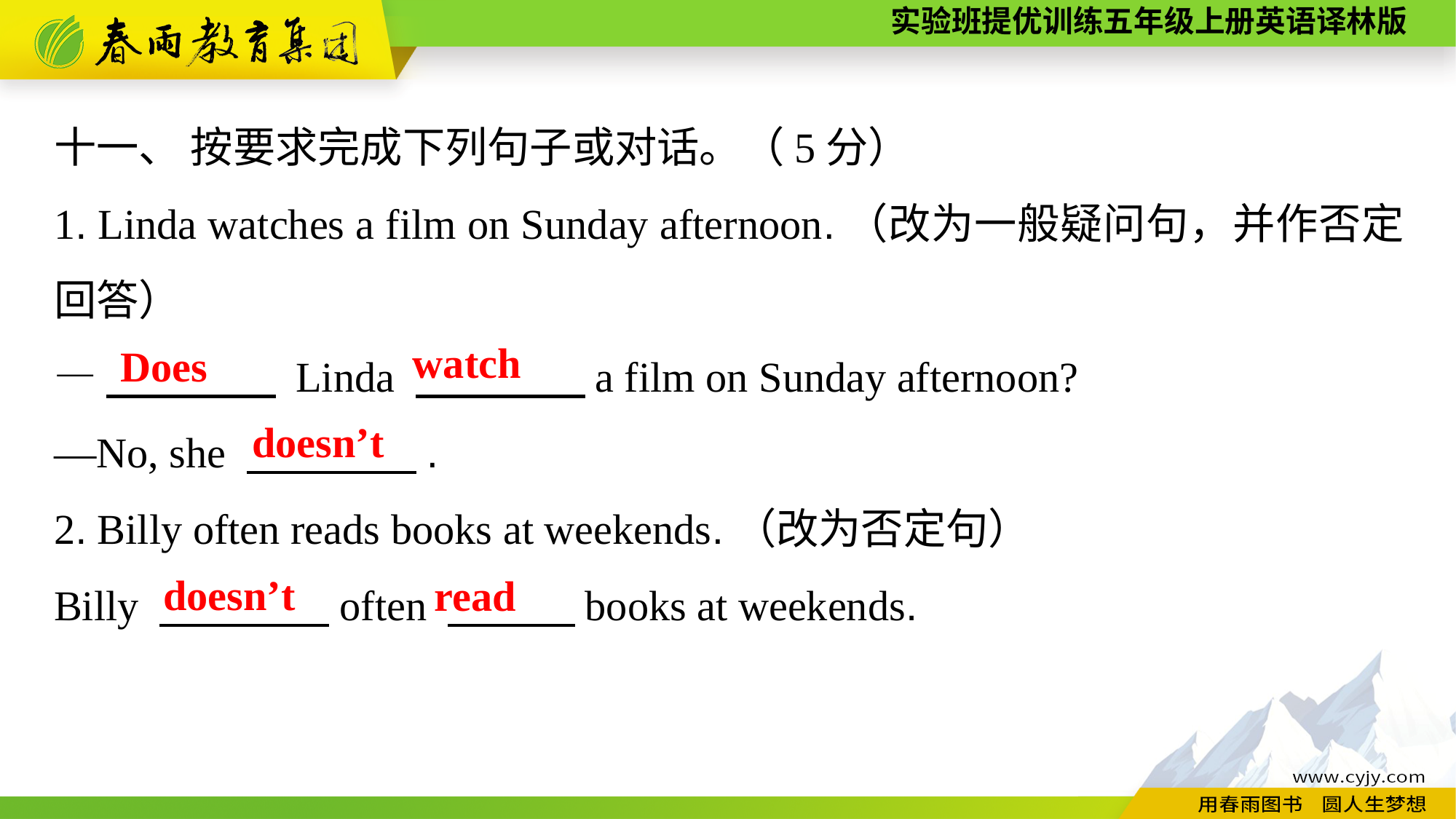

十一、 按要求完成下列句子或对话。（5分）
1. Linda watches a film on Sunday afternoon.（改为一般疑问句，并作否定回答）
—　　　　 Linda 　　　　a film on Sunday afternoon?
—No, she 　　　　.
2. Billy often reads books at weekends.（改为否定句）
Billy 　　　　often 　　　books at weekends.
watch
Does
doesn’t
doesn’t
read